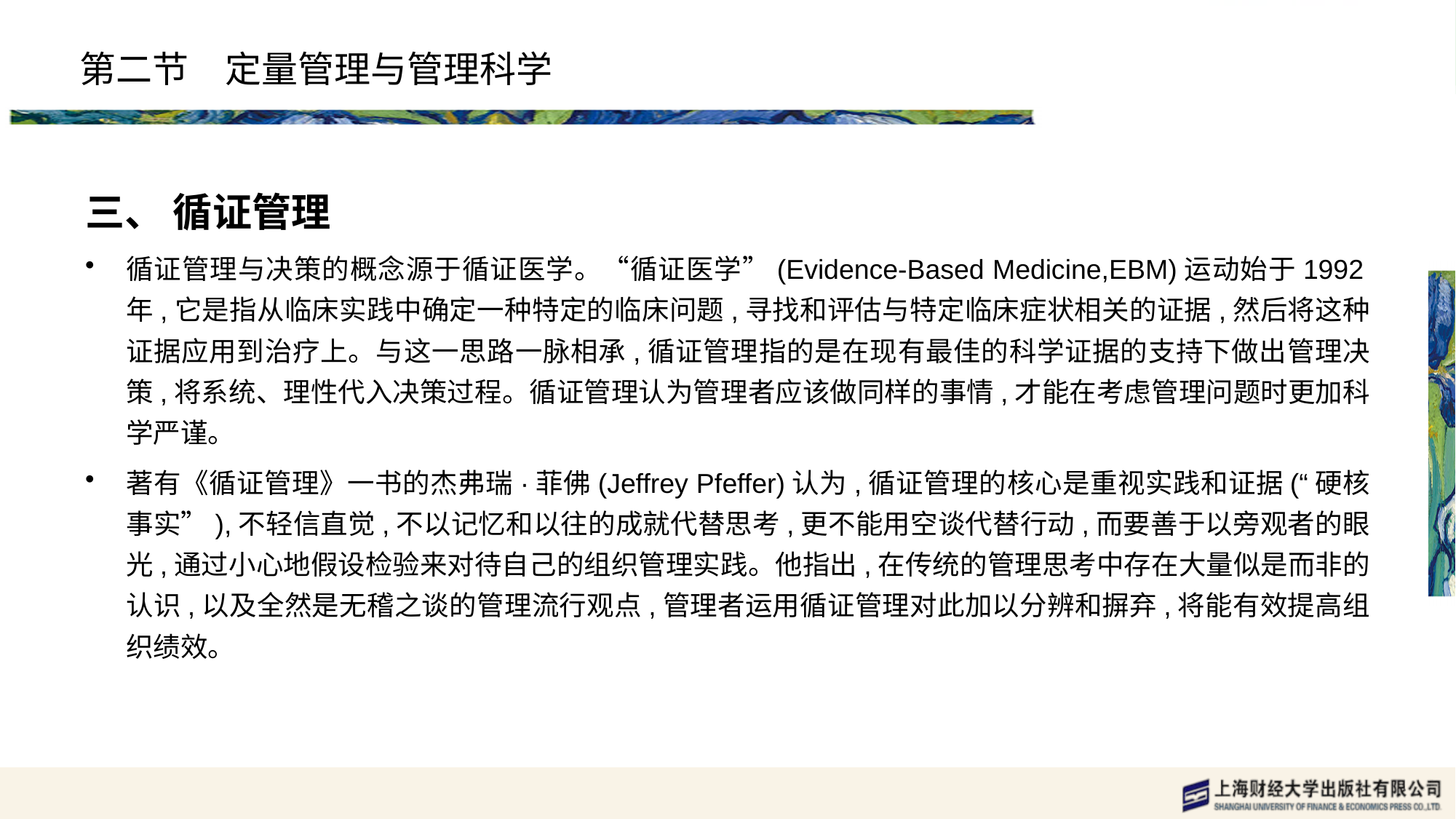

# 第二节　定量管理与管理科学
三、 循证管理
循证管理与决策的概念源于循证医学。“循证医学”(Evidence-Based Medicine,EBM)运动始于1992年,它是指从临床实践中确定一种特定的临床问题,寻找和评估与特定临床症状相关的证据,然后将这种证据应用到治疗上。与这一思路一脉相承,循证管理指的是在现有最佳的科学证据的支持下做出管理决策,将系统、理性代入决策过程。循证管理认为管理者应该做同样的事情,才能在考虑管理问题时更加科学严谨。
著有《循证管理》一书的杰弗瑞·菲佛(Jeffrey Pfeffer)认为,循证管理的核心是重视实践和证据(“硬核事实”),不轻信直觉,不以记忆和以往的成就代替思考,更不能用空谈代替行动,而要善于以旁观者的眼光,通过小心地假设检验来对待自己的组织管理实践。他指出,在传统的管理思考中存在大量似是而非的认识,以及全然是无稽之谈的管理流行观点,管理者运用循证管理对此加以分辨和摒弃,将能有效提高组织绩效。